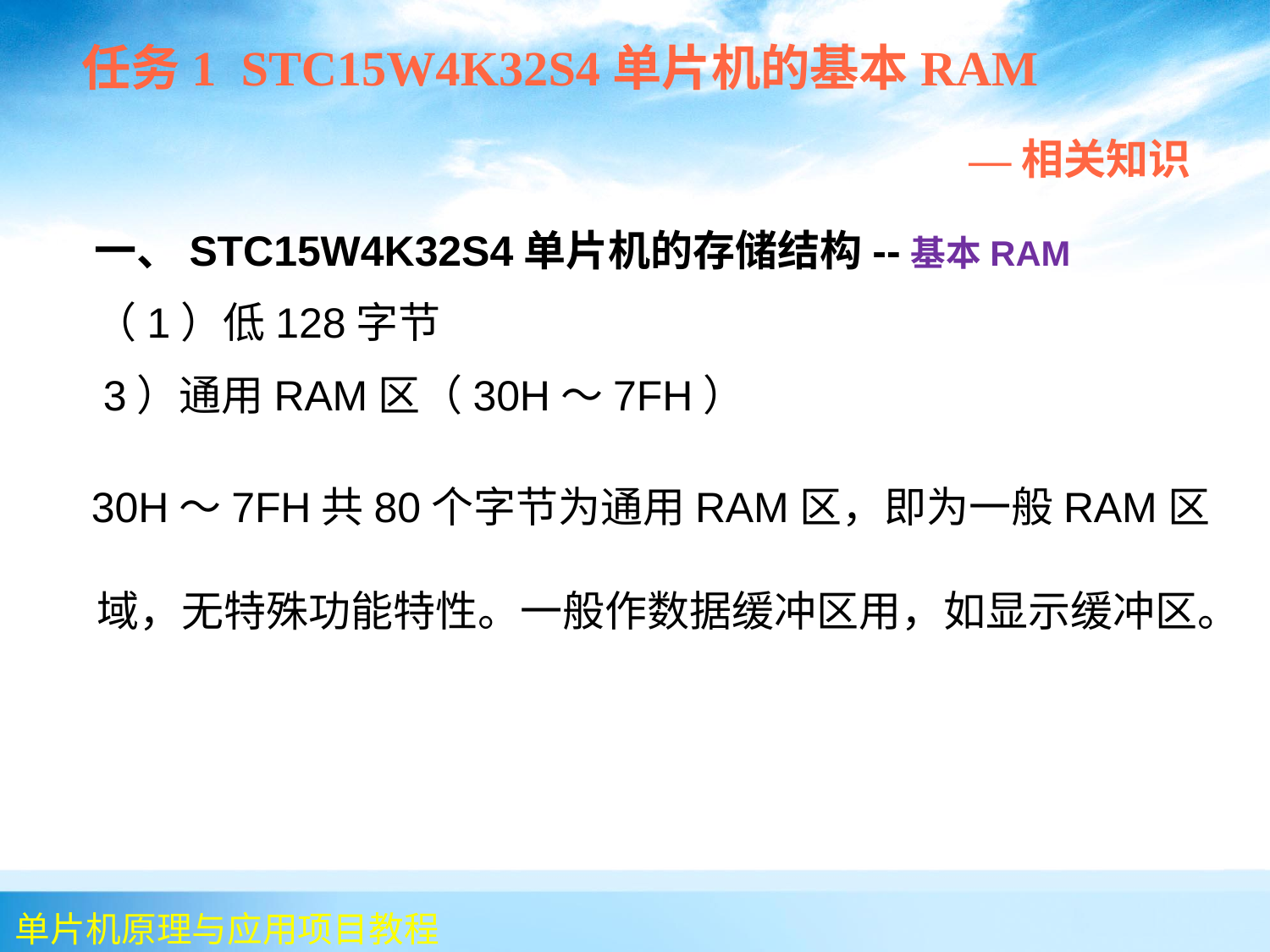

任务1  STC15W4K32S4单片机的基本RAM
                                                                            —相关知识
   一、STC15W4K32S4单片机的存储结构--基本RAM
   （1）低128字节
    3）通用RAM区（30H～7FH）
   30H～7FH共80个字节为通用RAM区，即为一般RAM区域，无特殊功能特性。一般作数据缓冲区用，如显示缓冲区。